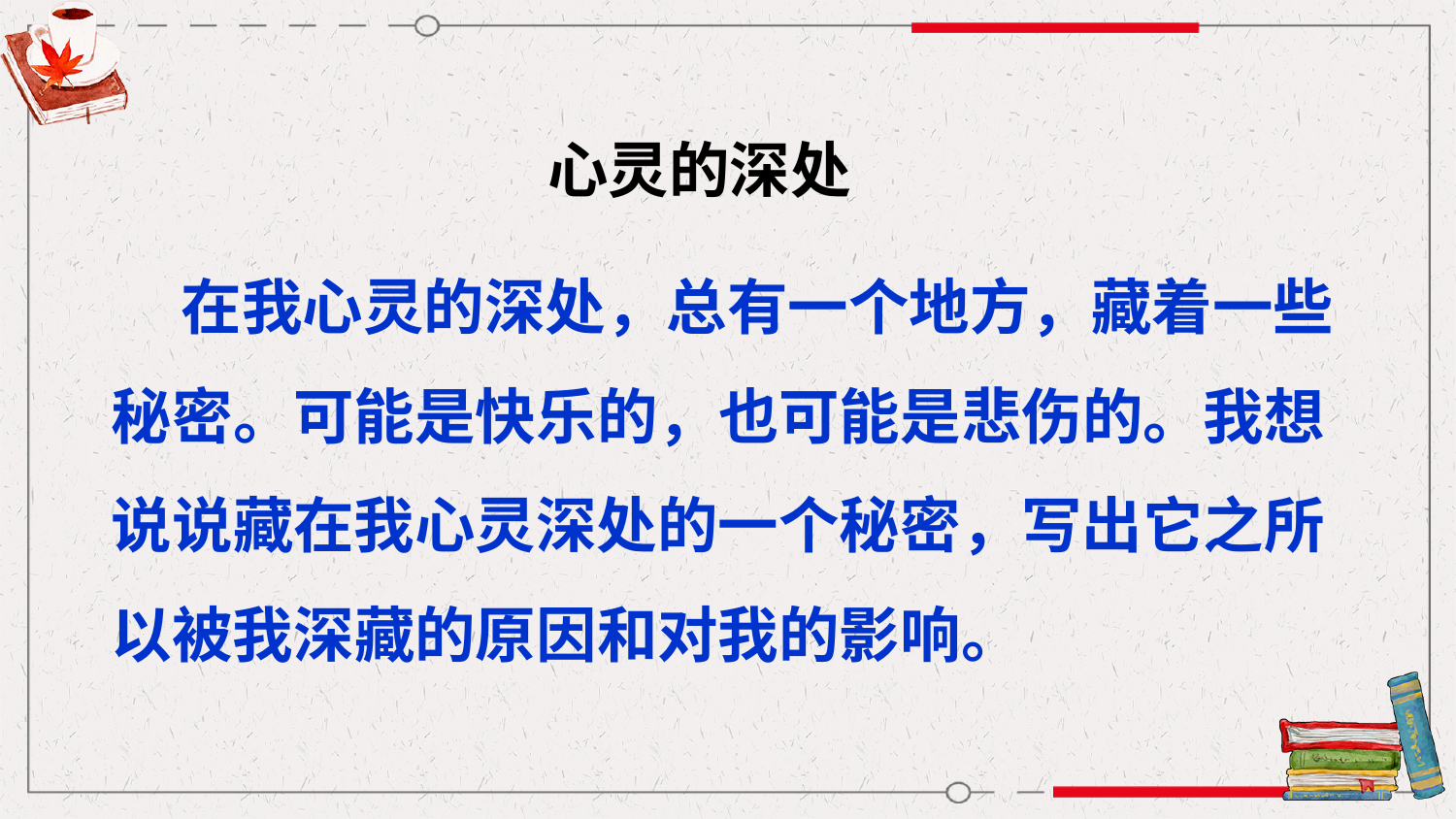

心灵的深处
    在我心灵的深处，总有一个地方，藏着一些秘密。可能是快乐的，也可能是悲伤的。我想说说藏在我心灵深处的一个秘密，写出它之所以被我深藏的原因和对我的影响。